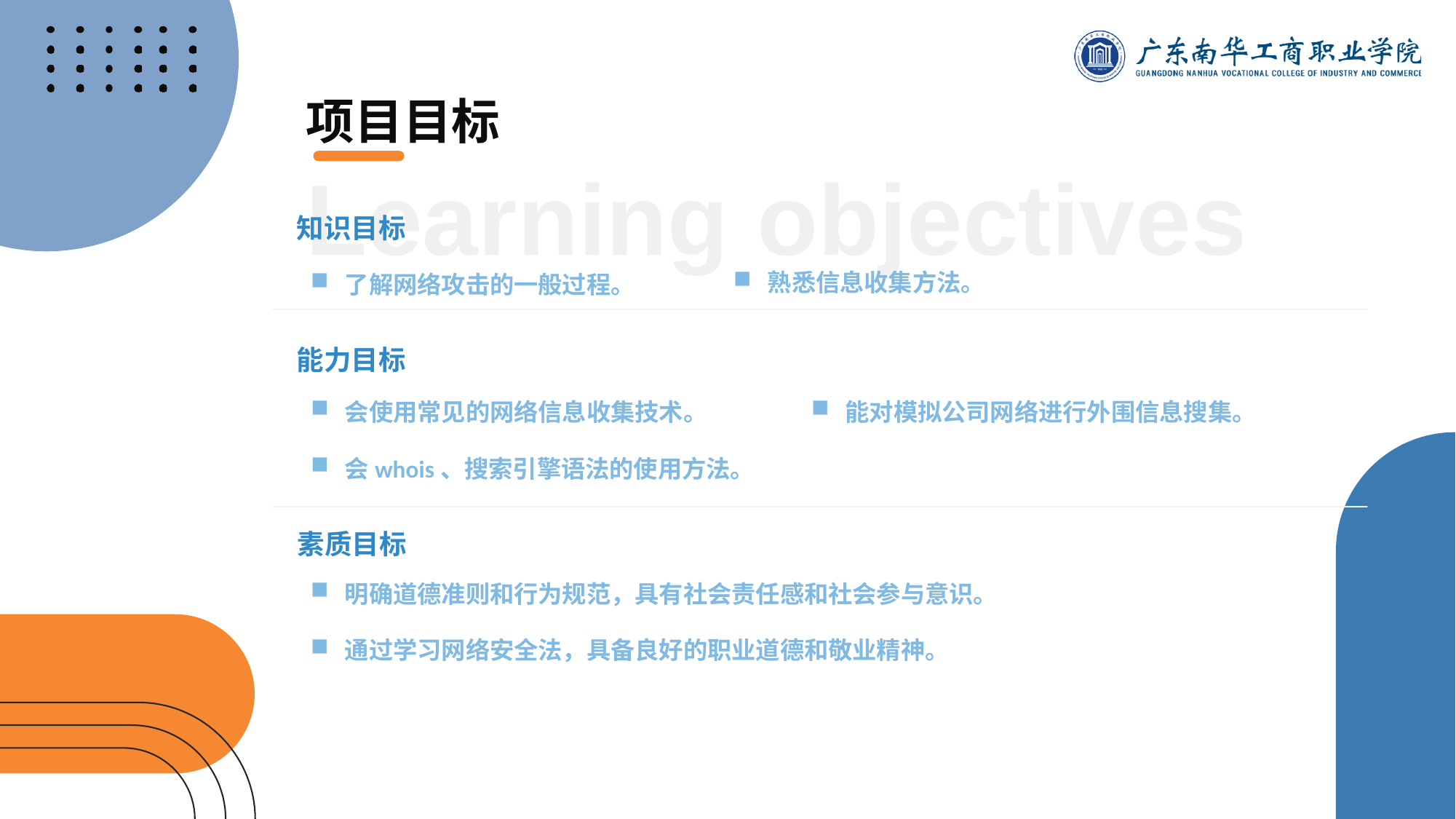

项目目标

Learning objectives
知识目标
熟悉信息收集方法。
了解网络攻击的一般过程。

能力目标
会使用常见的网络信息收集技术。
会whois、搜索引擎语法的使用方法。
能对模拟公司网络进行外围信息搜集。

素质目标
明确道德准则和行为规范，具有社会责任感和社会参与意识。
通过学习网络安全法，具备良好的职业道德和敬业精神。